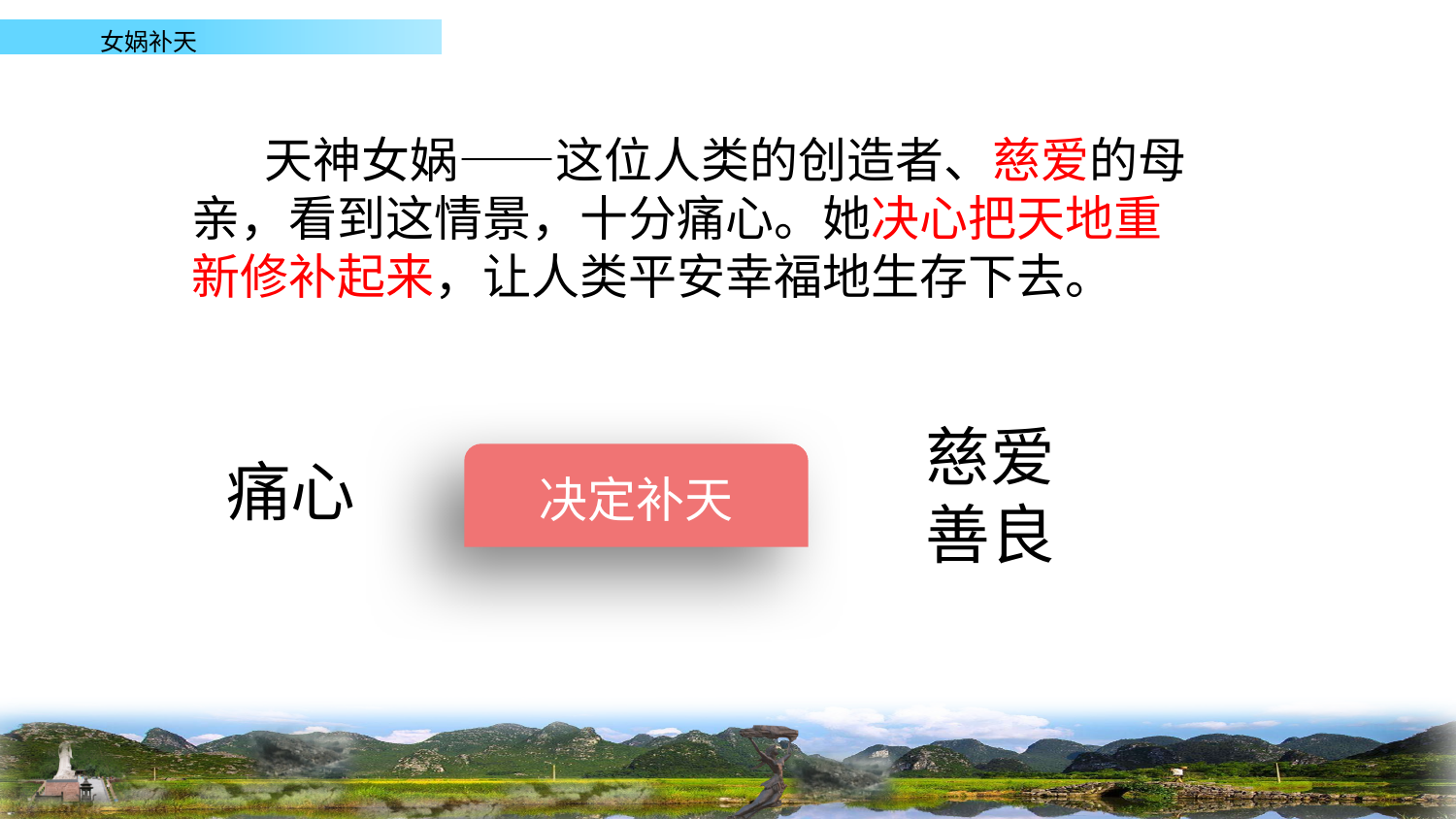

天神女娲——这位人类的创造者、慈爱的母亲，看到这情景，十分痛心。她决心把天地重新修补起来，让人类平安幸福地生存下去。
慈爱 善良
痛心
决定补天